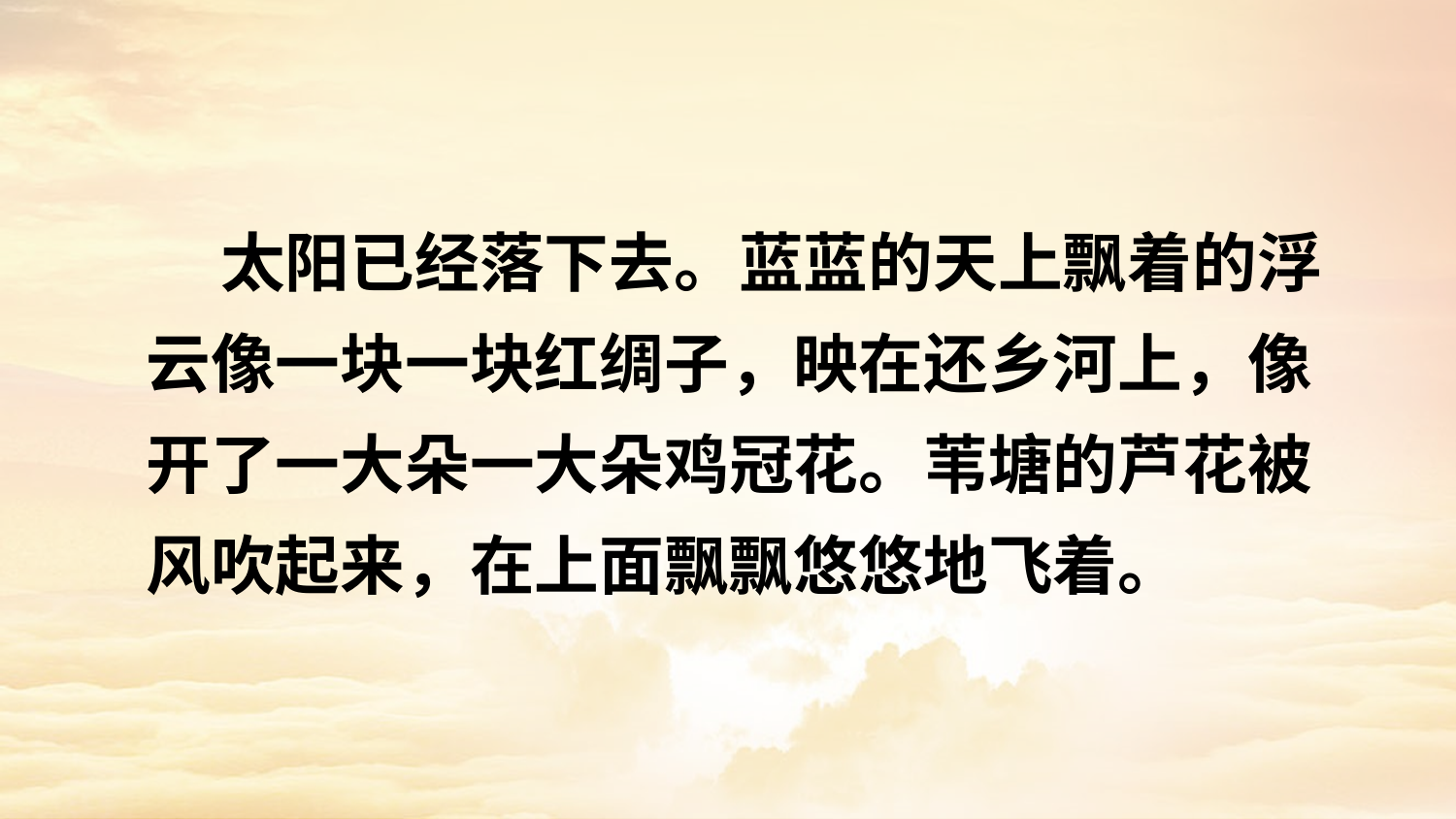

太阳已经落下去。蓝蓝的天上飘着的浮云像一块一块红绸子，映在还乡河上，像开了一大朵一大朵鸡冠花。苇塘的芦花被风吹起来，在上面飘飘悠悠地飞着。